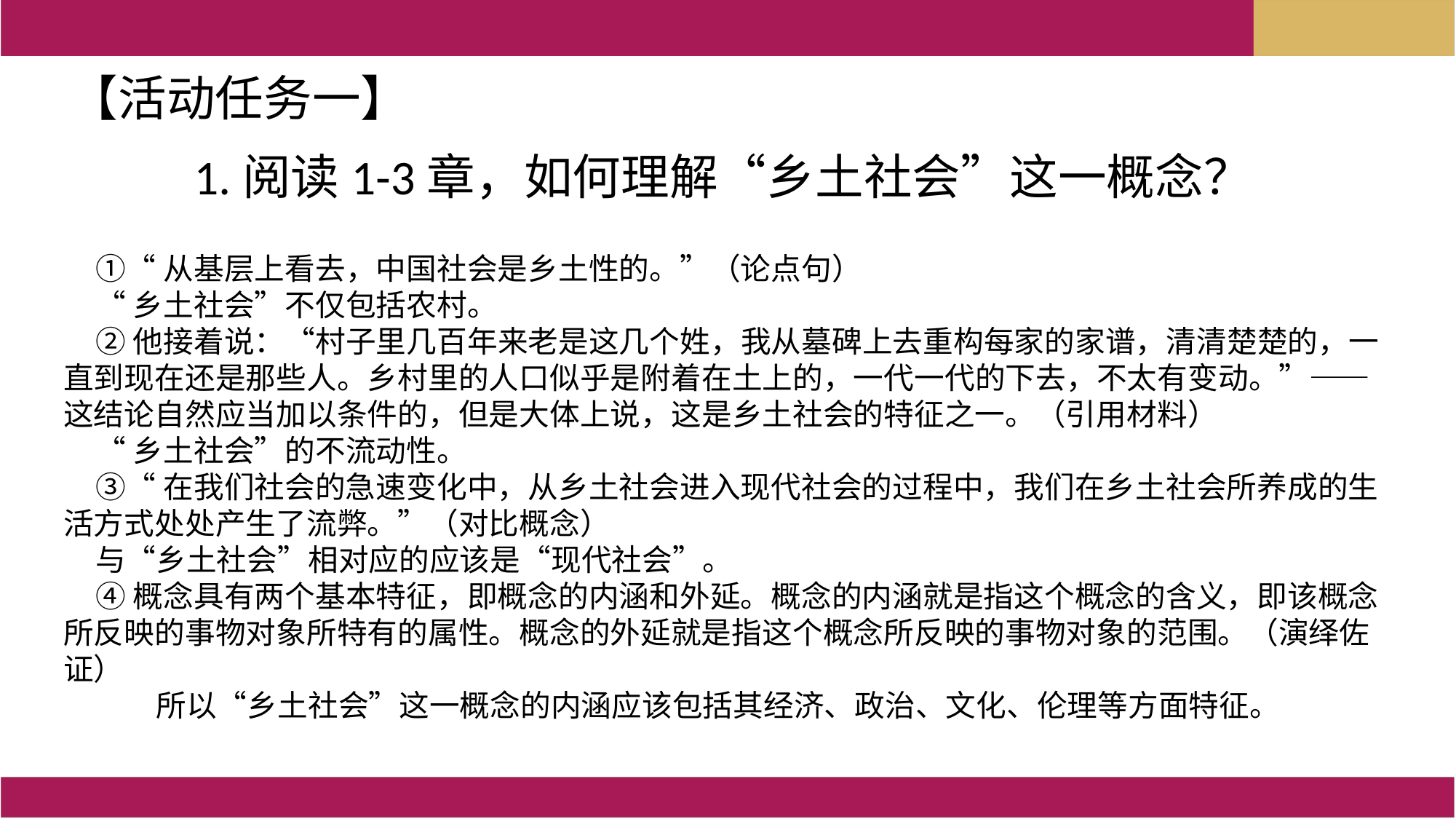

【活动任务一】
1.阅读1-3章，如何理解“乡土社会”这一概念？
①“从基层上看去，中国社会是乡土性的。”（论点句）
“乡土社会”不仅包括农村。
②他接着说：“村子里几百年来老是这几个姓，我从墓碑上去重构每家的家谱，清清楚楚的，一直到现在还是那些人。乡村里的人口似乎是附着在土上的，一代一代的下去，不太有变动。”——这结论自然应当加以条件的，但是大体上说，这是乡土社会的特征之一。（引用材料）
“乡土社会”的不流动性。
③“在我们社会的急速变化中，从乡土社会进入现代社会的过程中，我们在乡土社会所养成的生活方式处处产生了流弊。”（对比概念）
与“乡土社会”相对应的应该是“现代社会”。
④概念具有两个基本特征，即概念的内涵和外延。概念的内涵就是指这个概念的含义，即该概念所反映的事物对象所特有的属性。概念的外延就是指这个概念所反映的事物对象的范围。（演绎佐证）
　　所以“乡土社会”这一概念的内涵应该包括其经济、政治、文化、伦理等方面特征。